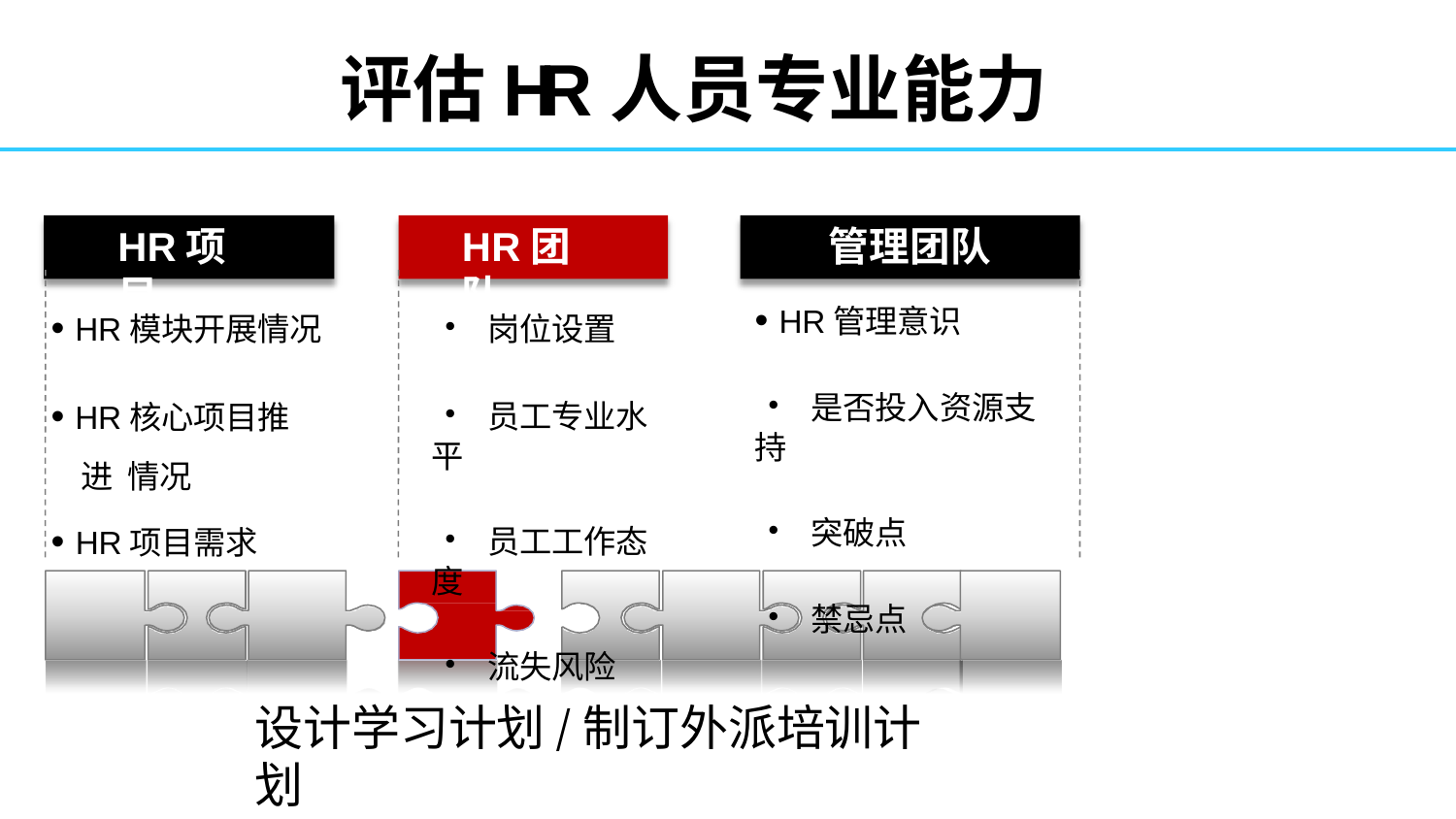

# 评估HR人员专业能力

HR项目
HR团队
管理团队

• HR管理意识

• 是否投入资源支持

• 突破点

• 禁忌点
• HR模块开展情况
• HR核心项目推进  情况
• 岗位设置

• 员工专业水平

• 员工工作态度

• 流失风险
• HR项目需求

设计学习计划/制订外派培训计划